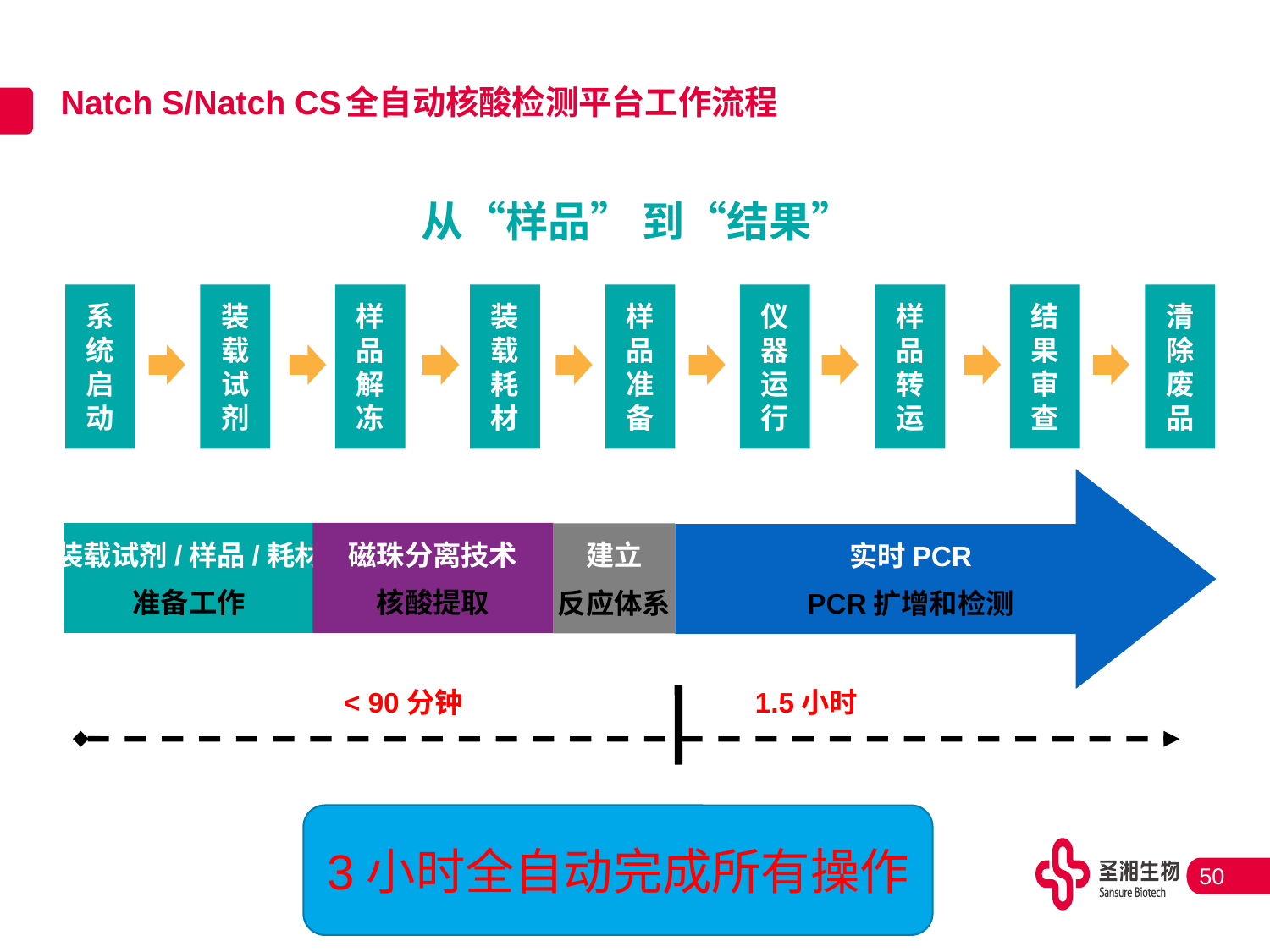

# Natch S/Natch CS全自动核酸检测平台工作流程

从“样品” 到“结果”
系
统
启
动
装
载
试
剂
样
品
解
冻
装
载
耗
材
样
品
准
备
仪
器
运
行
样品
转运
结
果
审
查
清
除
废
品

实时PCR
PCR扩增和检测
装载试剂/样品/耗材
准备工作
磁珠分离技术
核酸提取
建立
反应体系
                                < 90分钟                                             1.5小时

3小时全自动完成所有操作